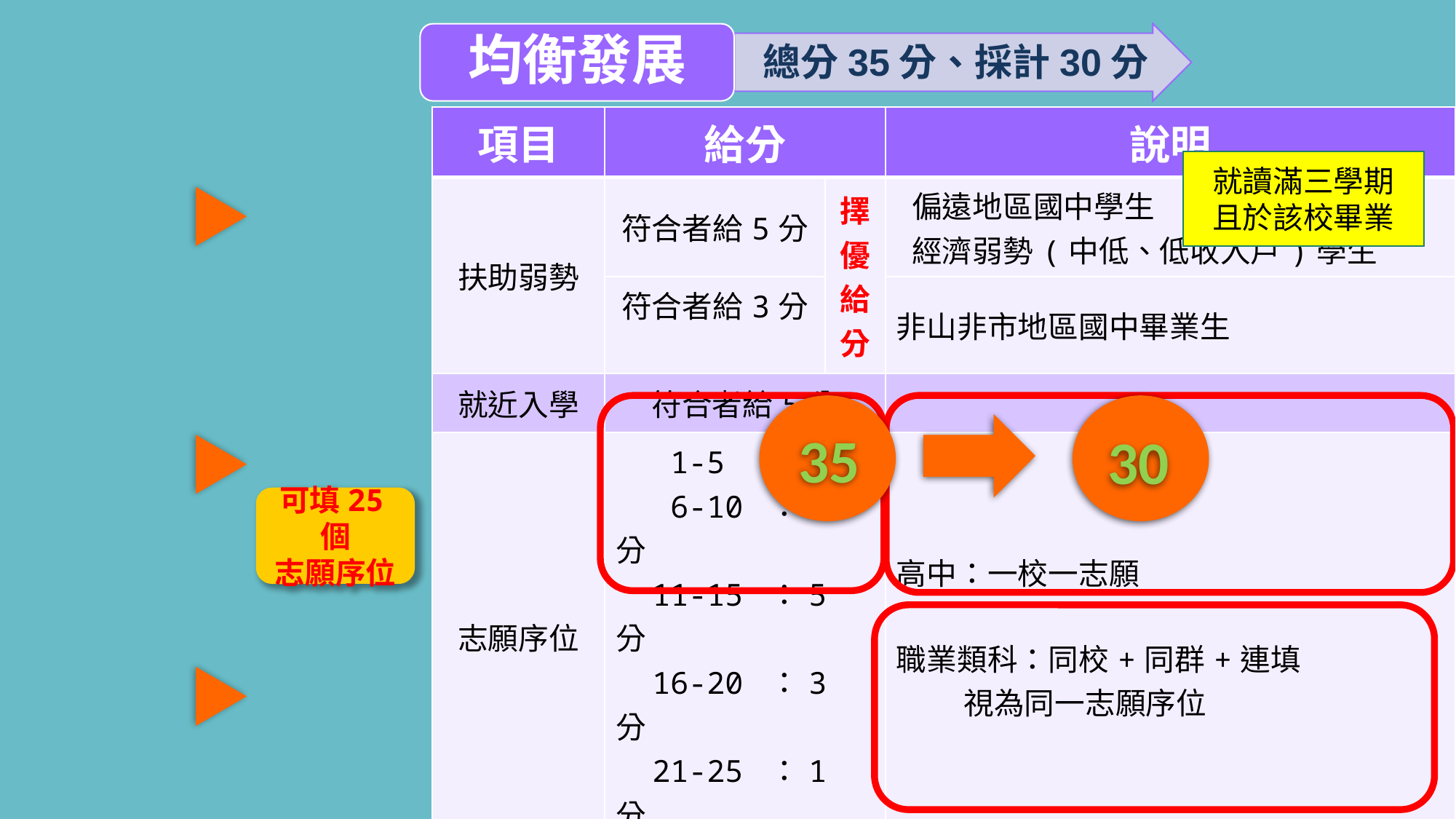

均衡發展
總分35分、採計30分
| 項目 | 給分 |  | 說明 |
| --- | --- | --- | --- |
| 扶助弱勢 | 符合者給5分 | 擇優給分 | 偏遠地區國中學生 經濟弱勢(中低、低收入戶)學生 |
|  | 符合者給3分 |  | 非山非市地區國中畢業生 |
| 就近入學 | 符合者給5分 |  |  |
| 志願序位 | 1-5 ：10分 6-10 ：7 分 11-15 ：5 分 16-20 ：3 分 21-25 ：1 分 |  | 高中：一校一志願 職業類科：同校+同群+連填 視為同一志願序位 |
| 均衡學習 | 健體、藝文、綜合 3領域及格：15分 2領域及格：10分 1領域及格：5分 |  | 採計學期：1-5學期 (國一上下、國二上下、國三上) |
就讀滿三學期
且於該校畢業

30

35

可填25個
志願序位